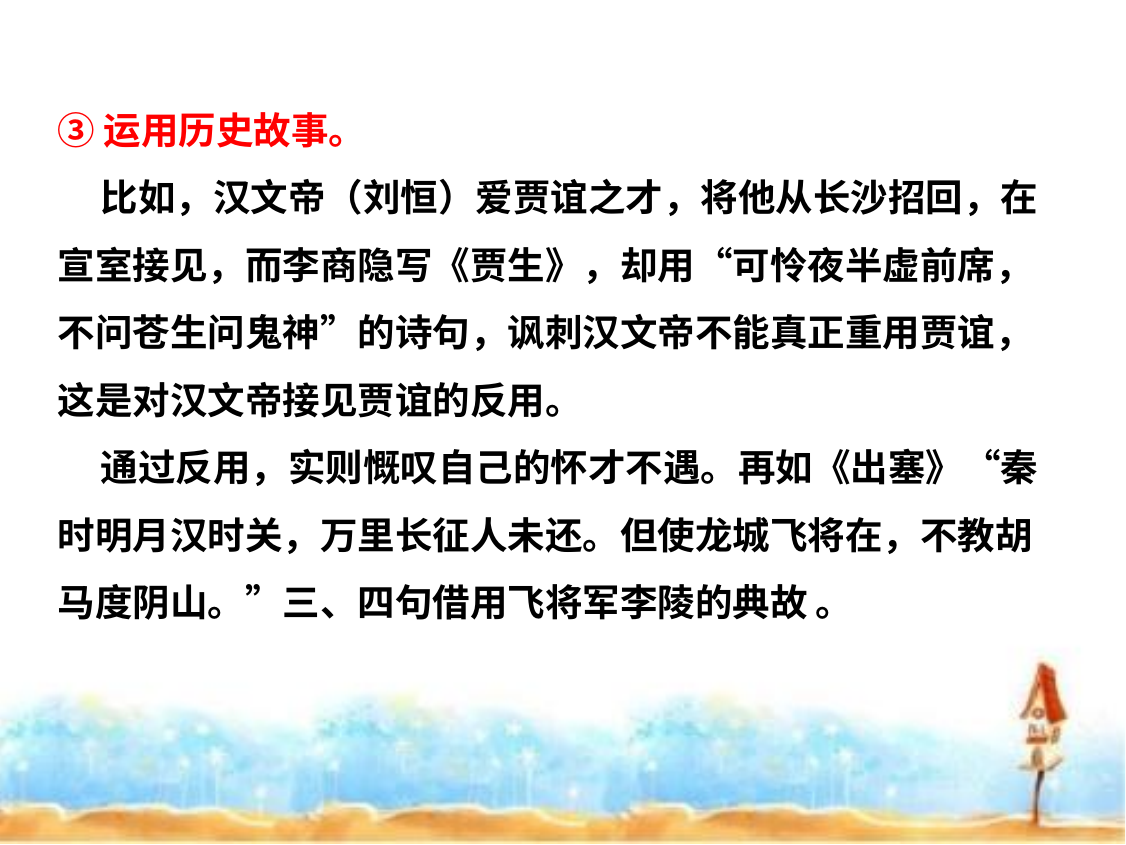

③运用历史故事。
    比如，汉文帝（刘恒）爱贾谊之才，将他从长沙招回，在宣室接见，而李商隐写《贾生》，却用“可怜夜半虚前席，不问苍生问鬼神”的诗句，讽刺汉文帝不能真正重用贾谊，这是对汉文帝接见贾谊的反用。
    通过反用，实则慨叹自己的怀才不遇。再如《出塞》“秦时明月汉时关，万里长征人未还。但使龙城飞将在，不教胡马度阴山。”三、四句借用飞将军李陵的典故 。